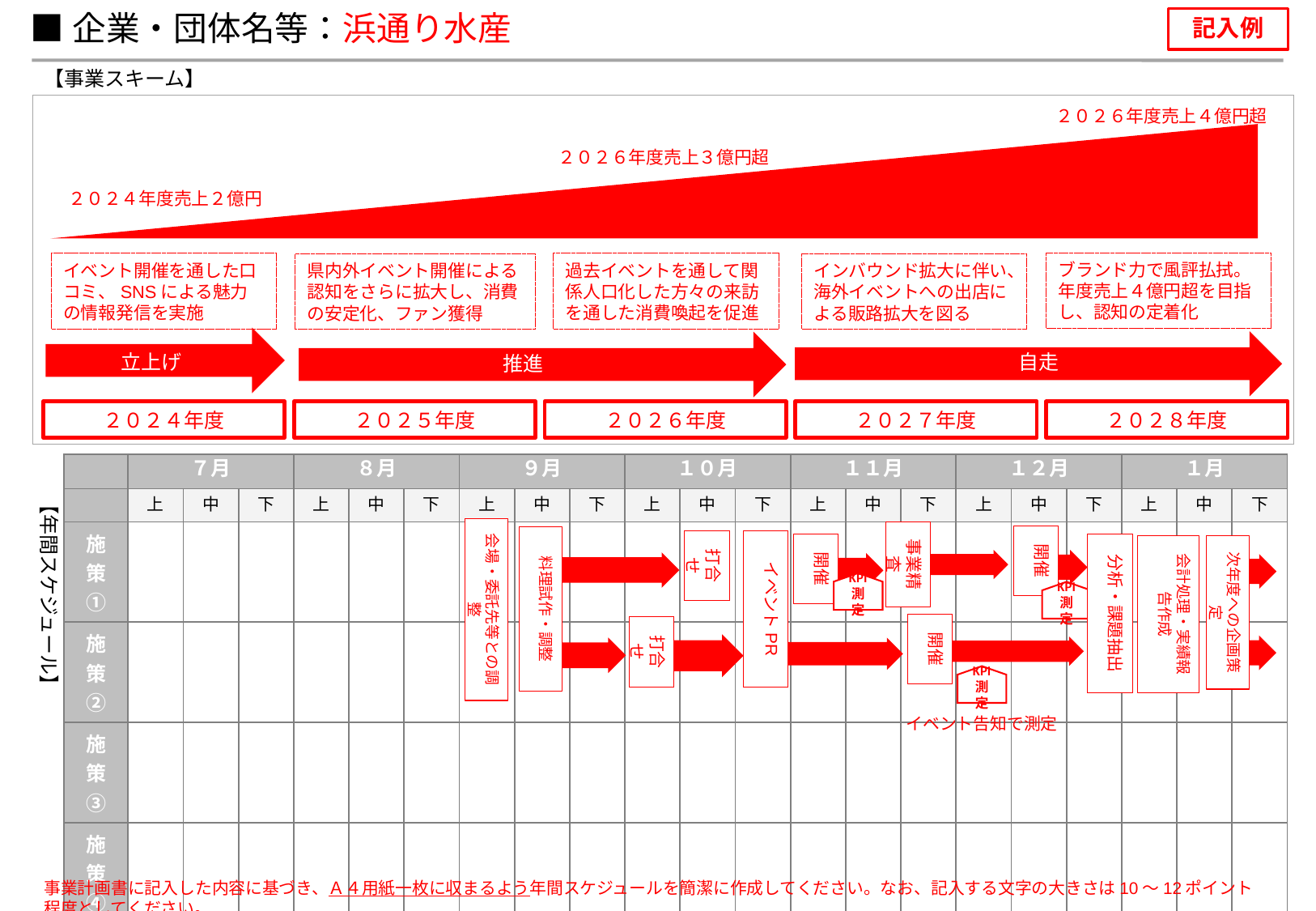

■企業・団体名等：浜通り水産
記入例
【事業スキーム】

２０２６年度売上４億円超

２０２６年度売上３億円超
２０２４年度売上２億円
ブランド力で風評払拭。年度売上４億円超を目指し、認知の定着化
イベント開催を通した口コミ、SNSによる魅力の情報発信を実施
過去イベントを通して関係人口化した方々の来訪を通した消費喚起を促進
県内外イベント開催による認知をさらに拡大し、消費の安定化、ファン獲得
インバウンド拡大に伴い、海外イベントへの出店による販路拡大を図る

自走
立上げ
推進
２０２４年度
２０２５年度
２０２６年度
２０２７年度
２０２８年度
|  | ７月 |  |  | ８月 |  |  | ９月 |  |  | １０月 |  |  | １１月 |  |  | １２月 |  |  | １月 |  |  |
| --- | --- | --- | --- | --- | --- | --- | --- | --- | --- | --- | --- | --- | --- | --- | --- | --- | --- | --- | --- | --- | --- |
|  | 上 | 中 | 下 | 上 | 中 | 下 | 上 | 中 | 下 | 上 | 中 | 下 | 上 | 中 | 下 | 上 | 中 | 下 | 上 | 中 | 下 |
| 施策① |  |  |  |  |  |  |  |  |  |  |  |  |  |  |  |  |  |  |  |  |  |
| 施策② |  |  |  |  |  |  |  |  |  |  |  |  |  |  |  |  |  |  |  |  |  |
| 施策③ |  |  |  |  |  |  |  |  |  |  |  |  |  |  |  |  |  |  |  |  |  |
| 施策④ |  |  |  |  |  |  |  |  |  |  |  |  |  |  |  |  |  |  |  |  |  |
【年間スケジュール】
会場・委託先等との調整
事業精査
開催
料理試作・調整
打合せ
イベントPR
開催
分析・課題抽出
会計処理・実績報告作成
次年度への企画策定

KPI
測定
KPI
測定
開催
打合せ

KPI
測定
イベント告知で測定
事業計画書に記入した内容に基づき、Ａ４用紙一枚に収まるよう年間スケジュールを簡潔に作成してください。なお、記入する文字の大きさは10～12ポイント程度としてください。